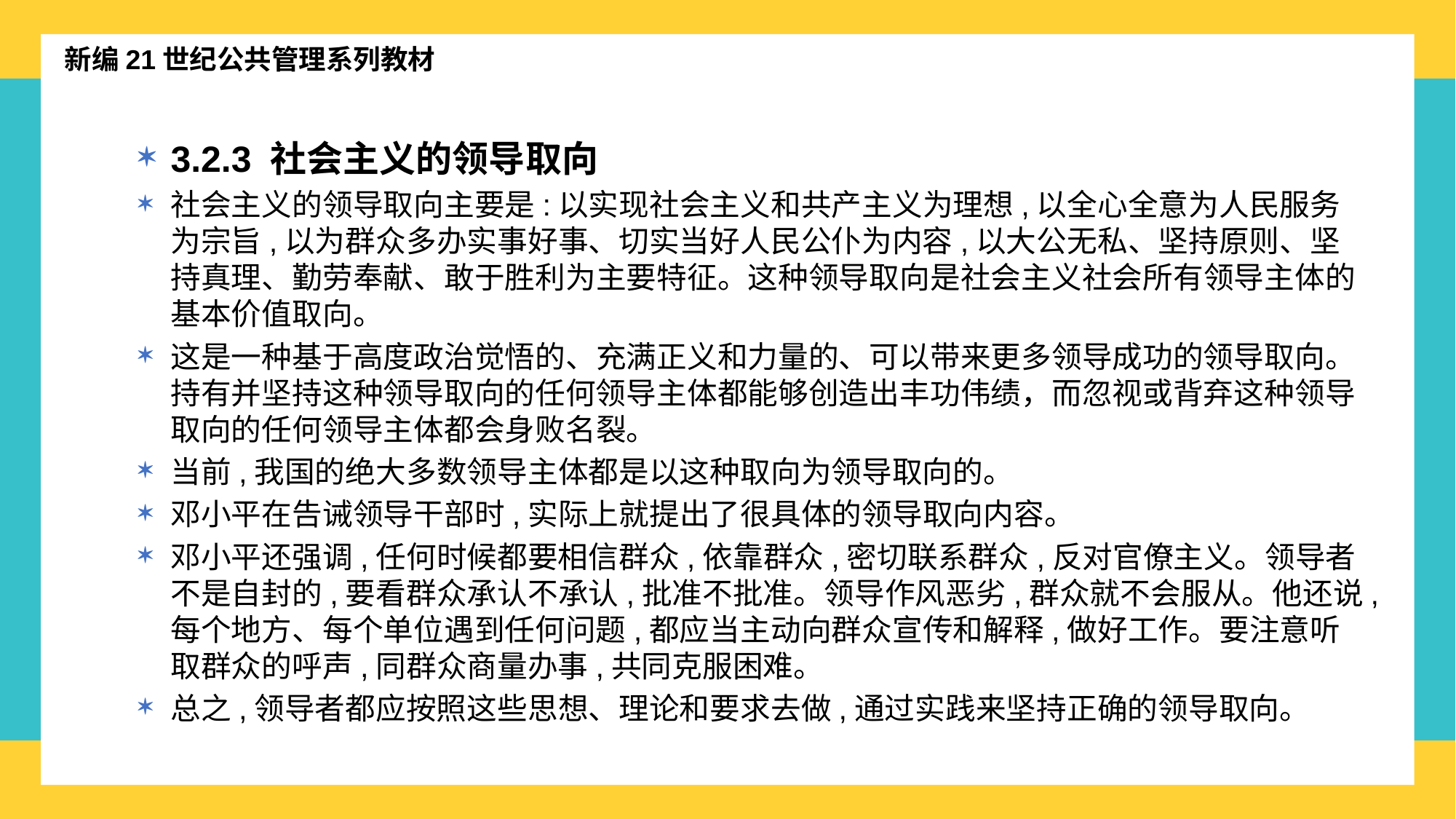

新编21世纪公共管理系列教材
3.2.3 社会主义的领导取向
社会主义的领导取向主要是:以实现社会主义和共产主义为理想,以全心全意为人民服务为宗旨,以为群众多办实事好事、切实当好人民公仆为内容,以大公无私、坚持原则、坚持真理、勤劳奉献、敢于胜利为主要特征。这种领导取向是社会主义社会所有领导主体的基本价值取向。
这是一种基于高度政治觉悟的、充满正义和力量的、可以带来更多领导成功的领导取向。持有并坚持这种领导取向的任何领导主体都能够创造出丰功伟绩，而忽视或背弃这种领导取向的任何领导主体都会身败名裂。
当前,我国的绝大多数领导主体都是以这种取向为领导取向的。
邓小平在告诫领导干部时,实际上就提出了很具体的领导取向内容。
邓小平还强调,任何时候都要相信群众,依靠群众,密切联系群众,反对官僚主义。领导者不是自封的,要看群众承认不承认,批准不批准。领导作风恶劣,群众就不会服从。他还说,每个地方、每个单位遇到任何问题,都应当主动向群众宣传和解释,做好工作。要注意听取群众的呼声,同群众商量办事,共同克服困难。
总之,领导者都应按照这些思想、理论和要求去做,通过实践来坚持正确的领导取向。